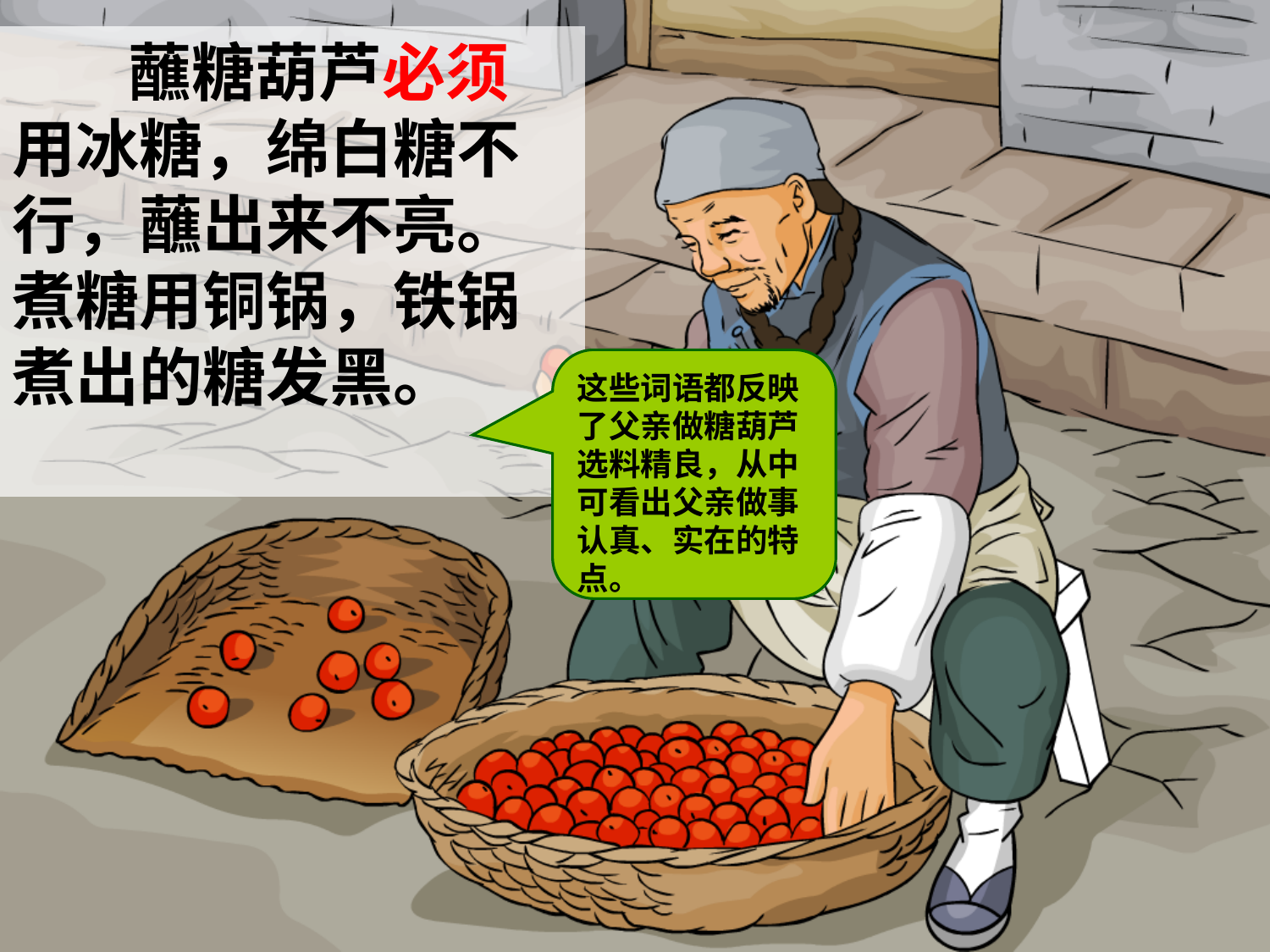

蘸糖葫芦必须用冰糖，绵白糖不行，蘸出来不亮。煮糖用铜锅，铁锅煮出的糖发黑。
这些词语都反映了父亲做糖葫芦选料精良，从中可看出父亲做事认真、实在的特点。